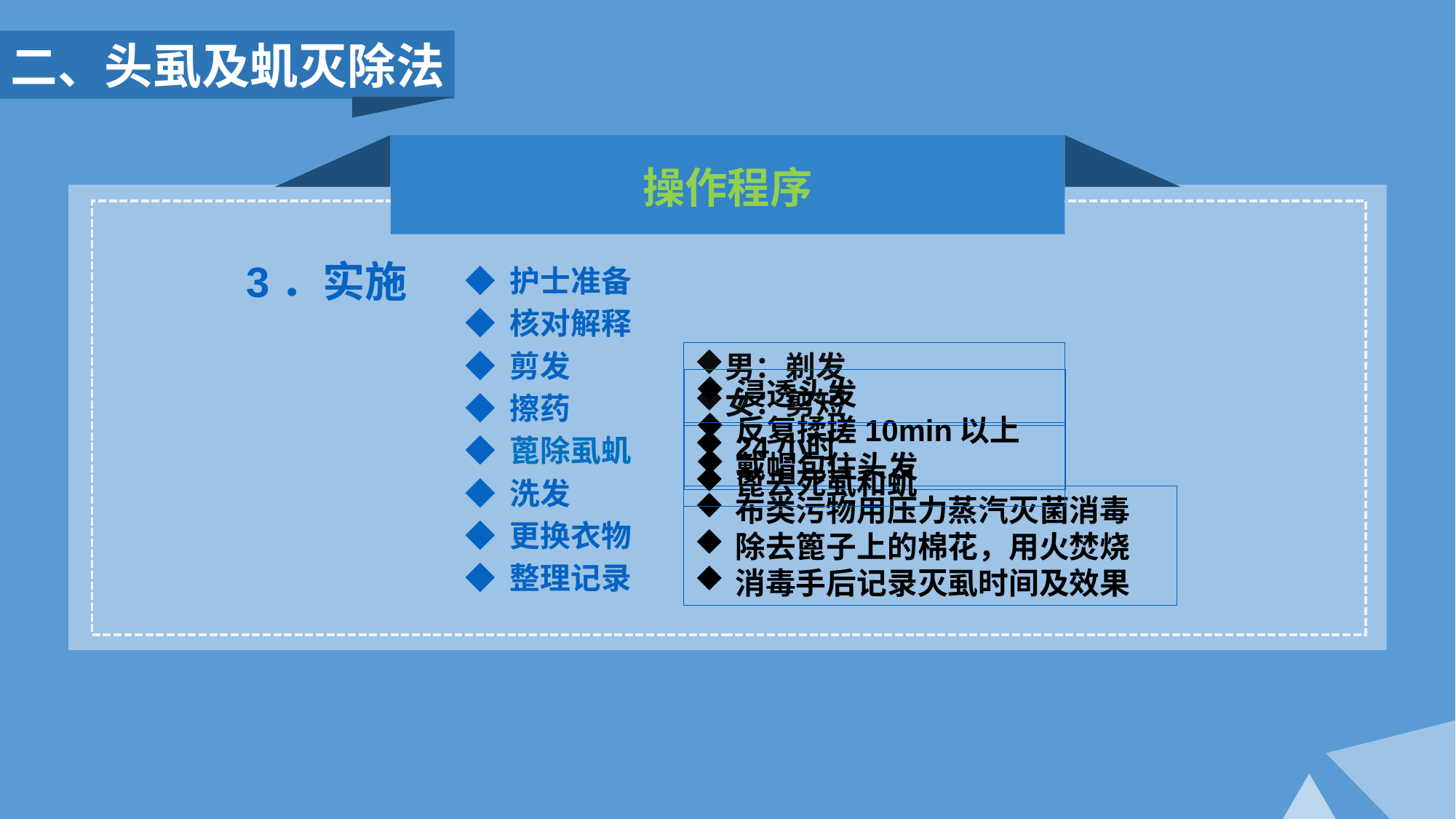

二、头虱及虮灭除法

操作程序

3．实施
◆ 护士准备
◆ 核对解释
◆ 剪发
◆ 擦药
◆ 蓖除虱虮
◆ 洗发
◆ 更换衣物
◆ 整理记录
男：剃发
女：剪短
浸透头发
反复揉搓10min以上
戴帽包住头发
24小时
蓖去死虱和虮
布类污物用压力蒸汽灭菌消毒
除去篦子上的棉花，用火焚烧
消毒手后记录灭虱时间及效果